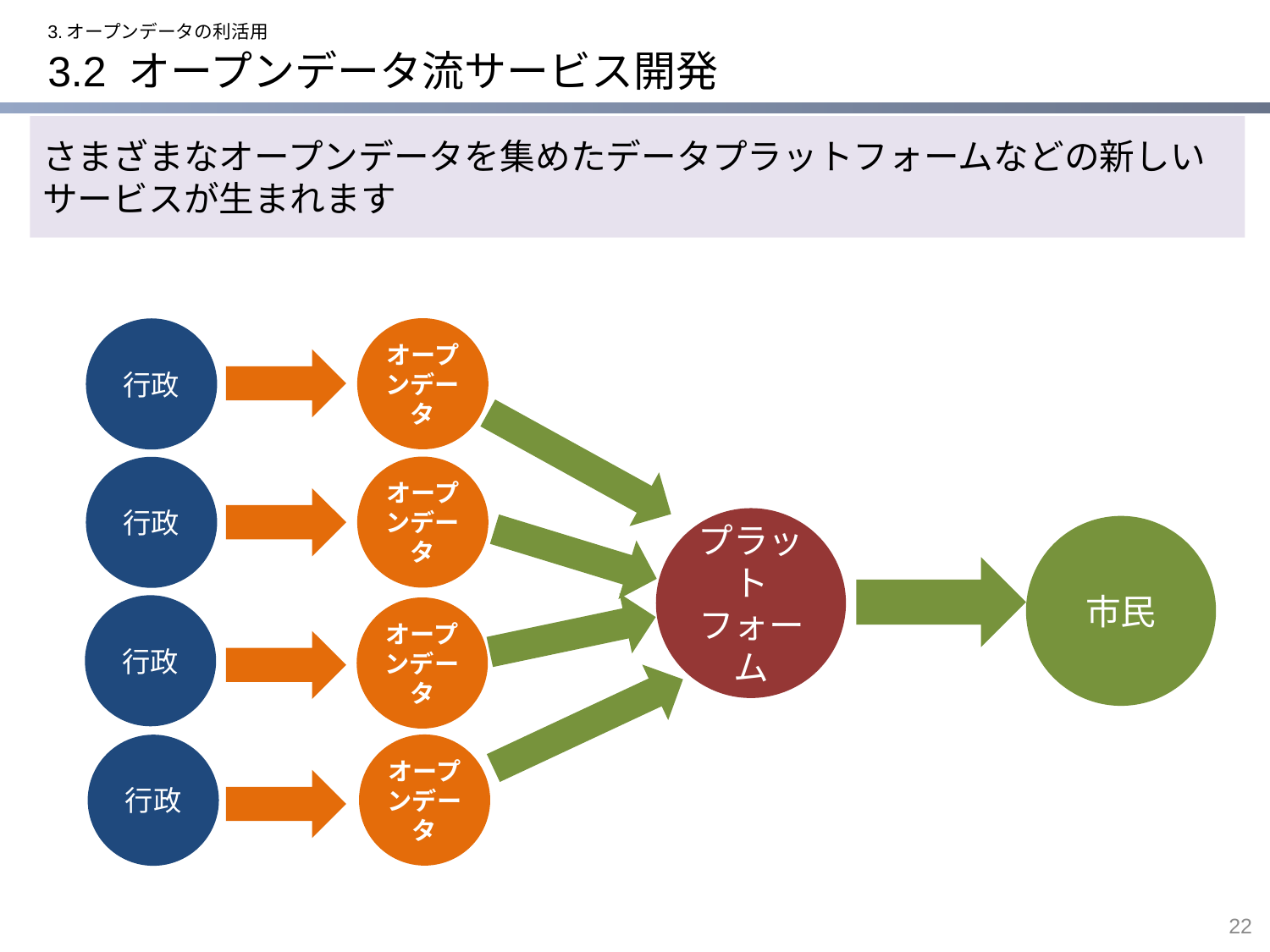

3.オープンデータの利活用
# 3.2 オープンデータ流サービス開発
さまざまなオープンデータを集めたデータプラットフォームなどの新しいサービスが生まれます
オープンデータ
行政

オープンデータ
行政

プラットフォーム
市民

行政
オープンデータ

オープンデータ
行政

22